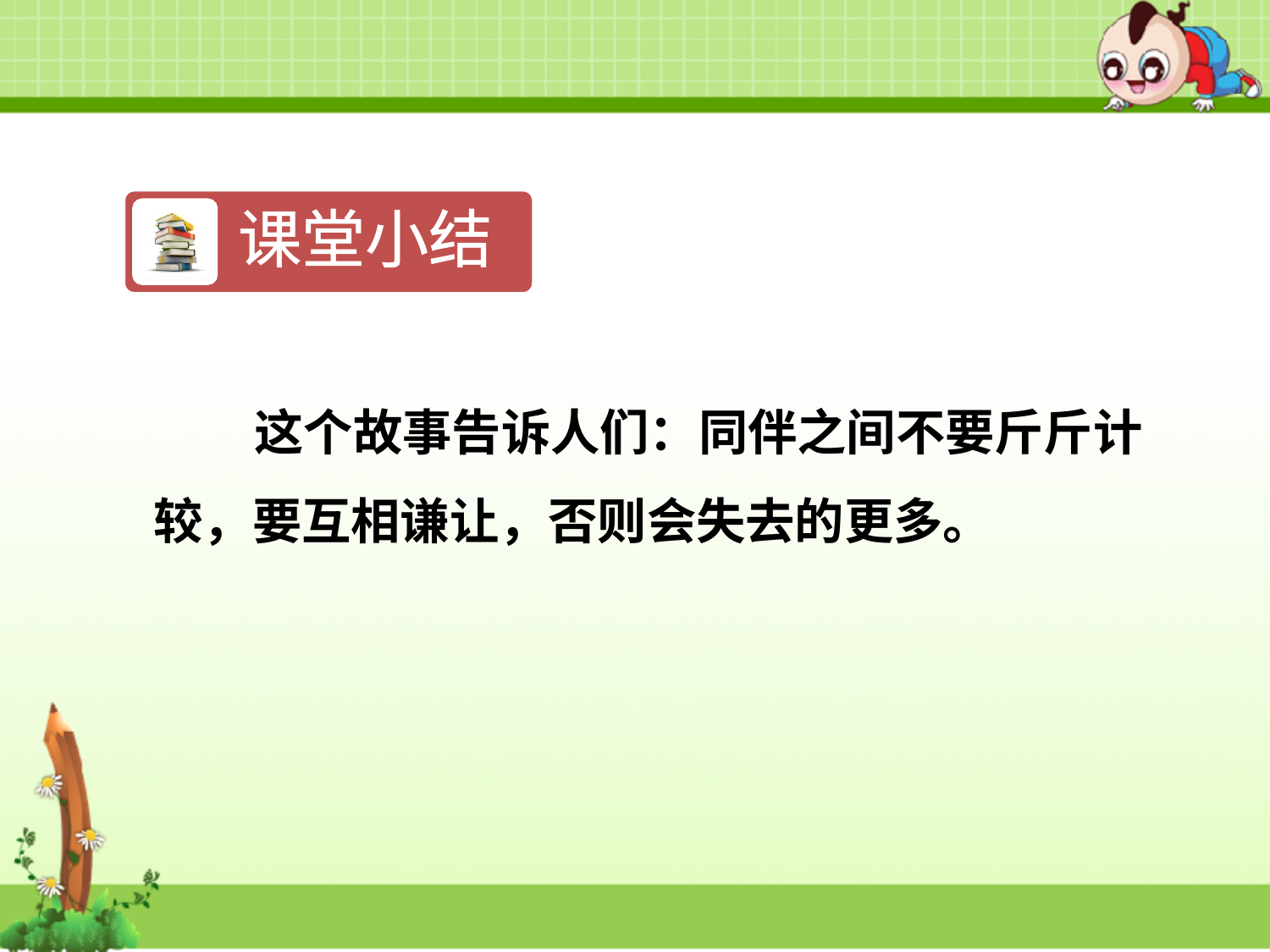

课堂小结
这个故事告诉人们：同伴之间不要斤斤计较，要互相谦让，否则会失去的更多。